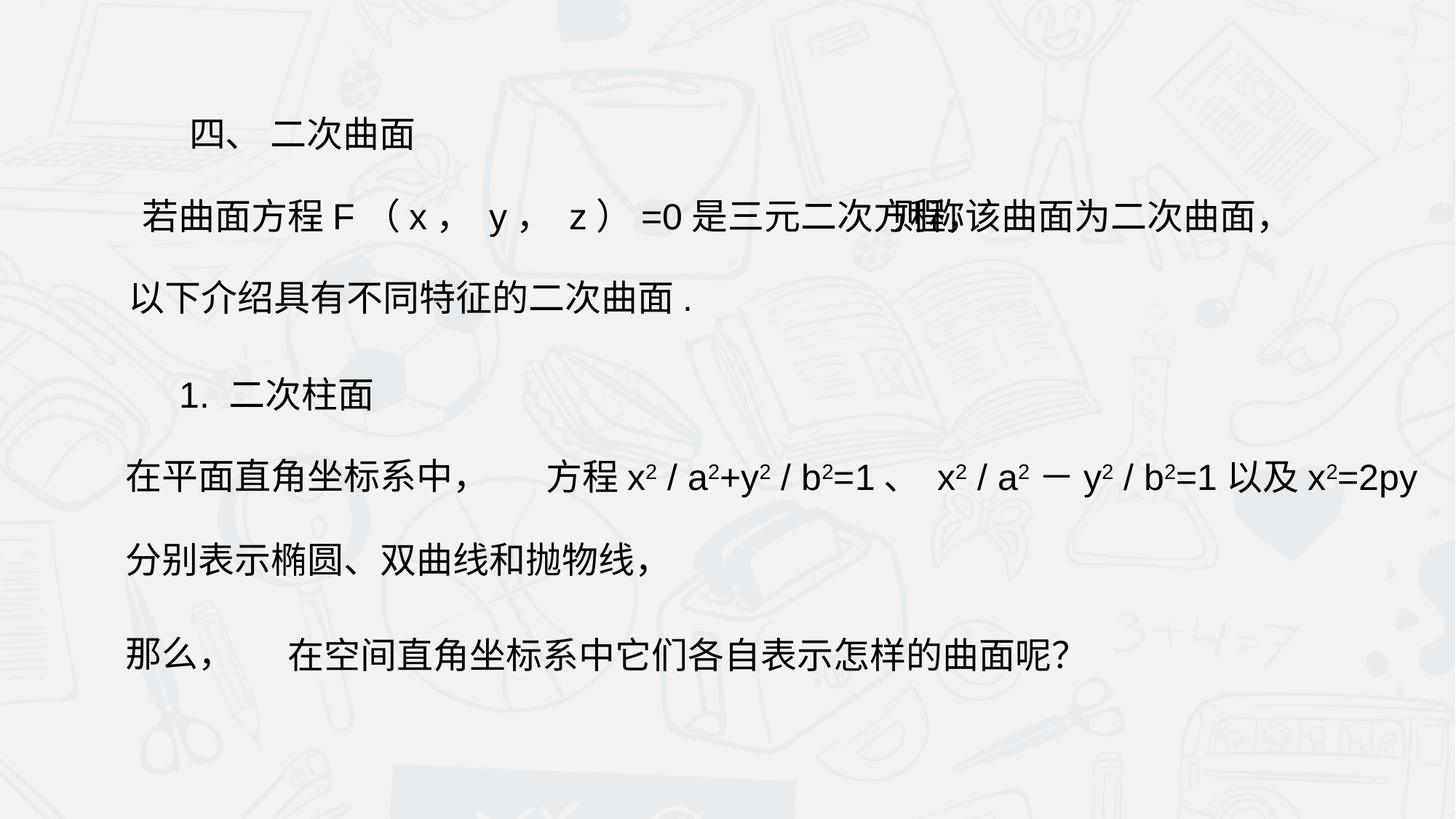

四、 二次曲面
 若曲面方程F（x， y， z）=0是三元二次方程，
则称该曲面为二次曲面，
以下介绍具有不同特征的二次曲面.
 1. 二次柱面
在平面直角坐标系中，
方程x2 / a2+y2 / b2=1、 x2 / a2－y2 / b2=1以及x2=2py
分别表示椭圆、双曲线和抛物线，
那么，
在空间直角坐标系中它们各自表示怎样的曲面呢？